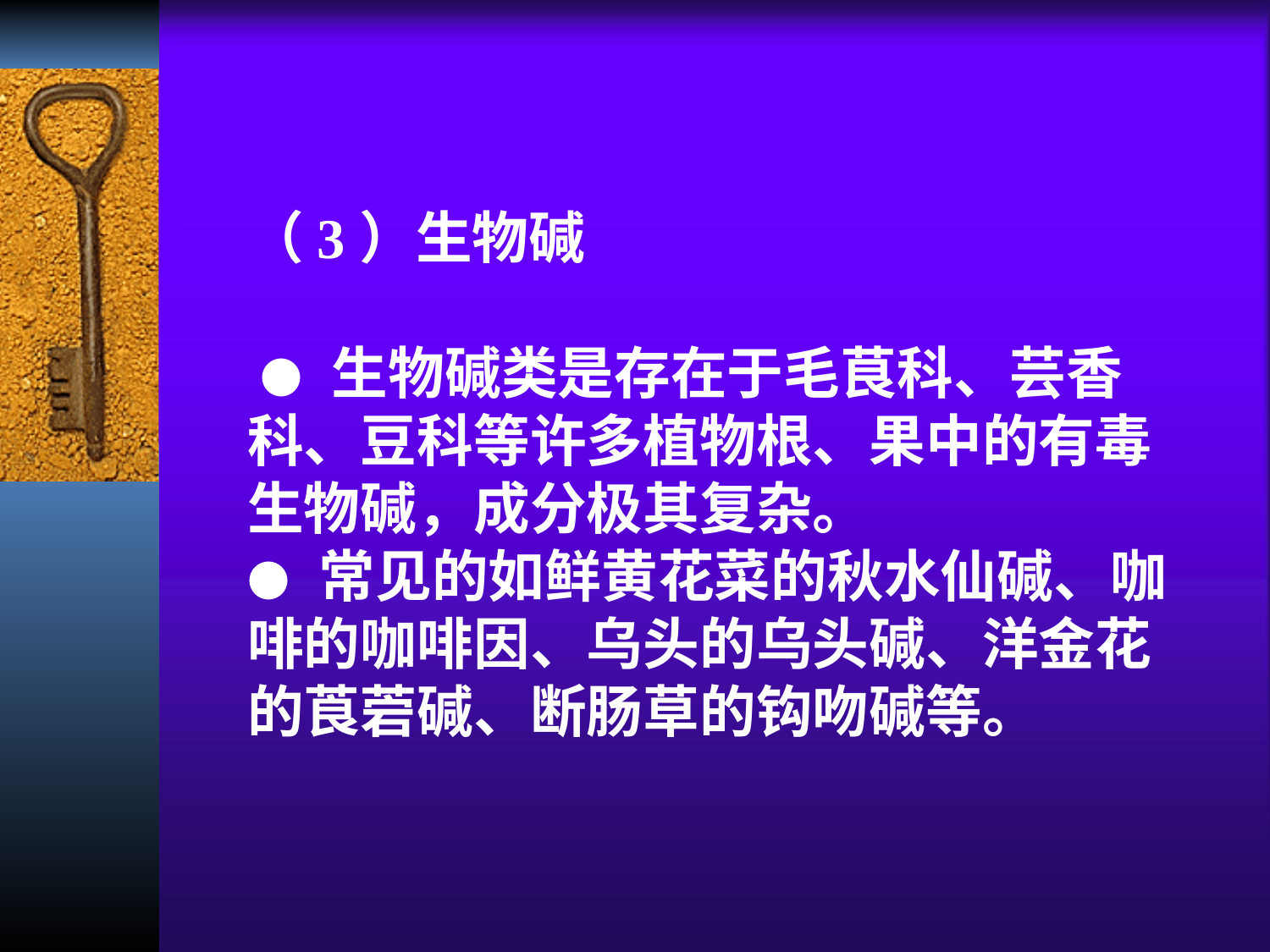

（3）生物碱
 ●  生物碱类是存在于毛茛科、芸香科、豆科等许多植物根、果中的有毒生物碱，成分极其复杂。
●  常见的如鲜黄花菜的秋水仙碱、咖啡的咖啡因、乌头的乌头碱、洋金花的莨菪碱、断肠草的钩吻碱等。